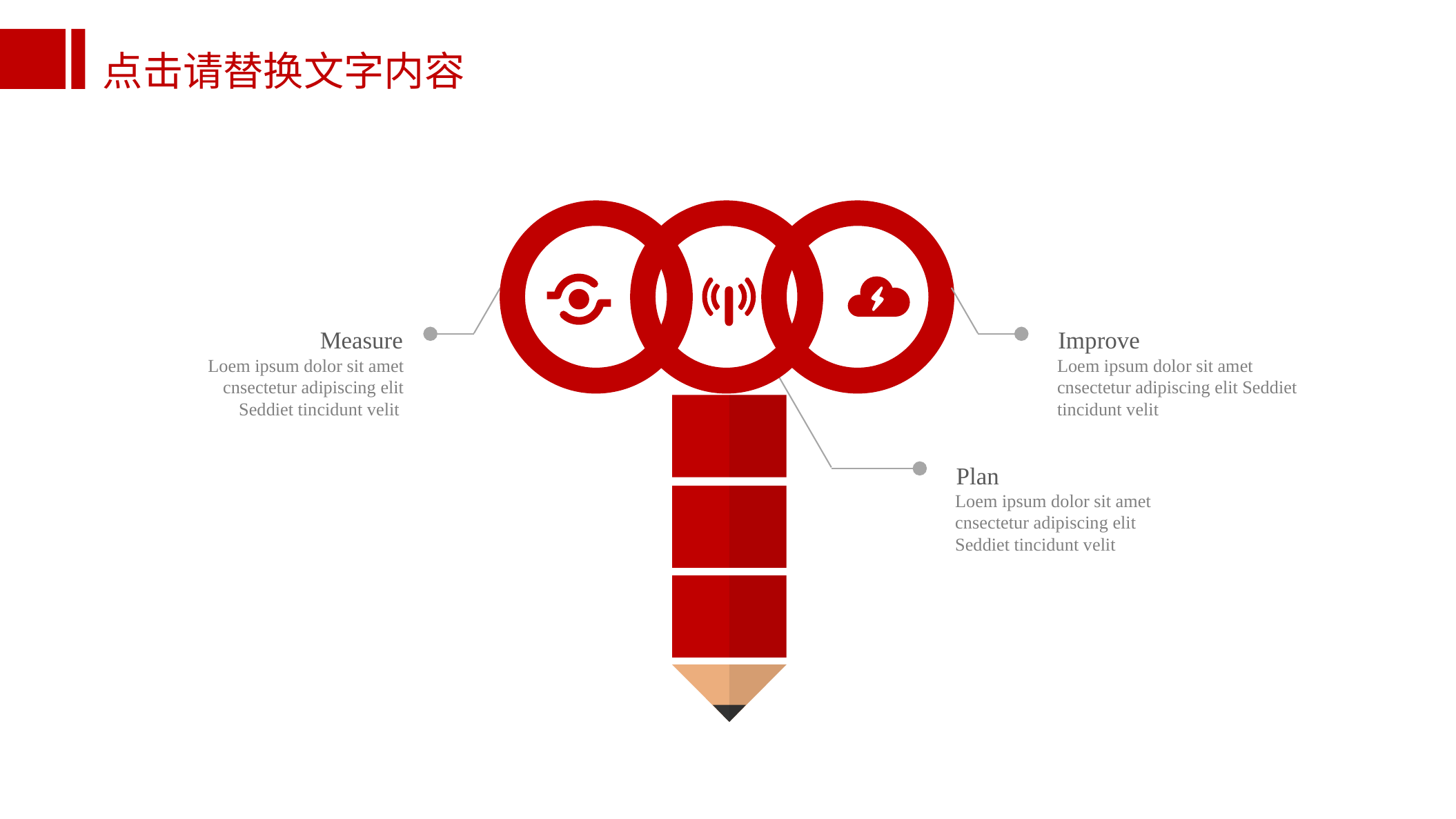

点击请替换文字内容

Measure
Loem ipsum dolor sit amet cnsectetur adipiscing elit Seddiet tincidunt velit
Improve
Loem ipsum dolor sit amet cnsectetur adipiscing elit Seddiet tincidunt velit

Plan
Loem ipsum dolor sit amet cnsectetur adipiscing elit Seddiet tincidunt velit